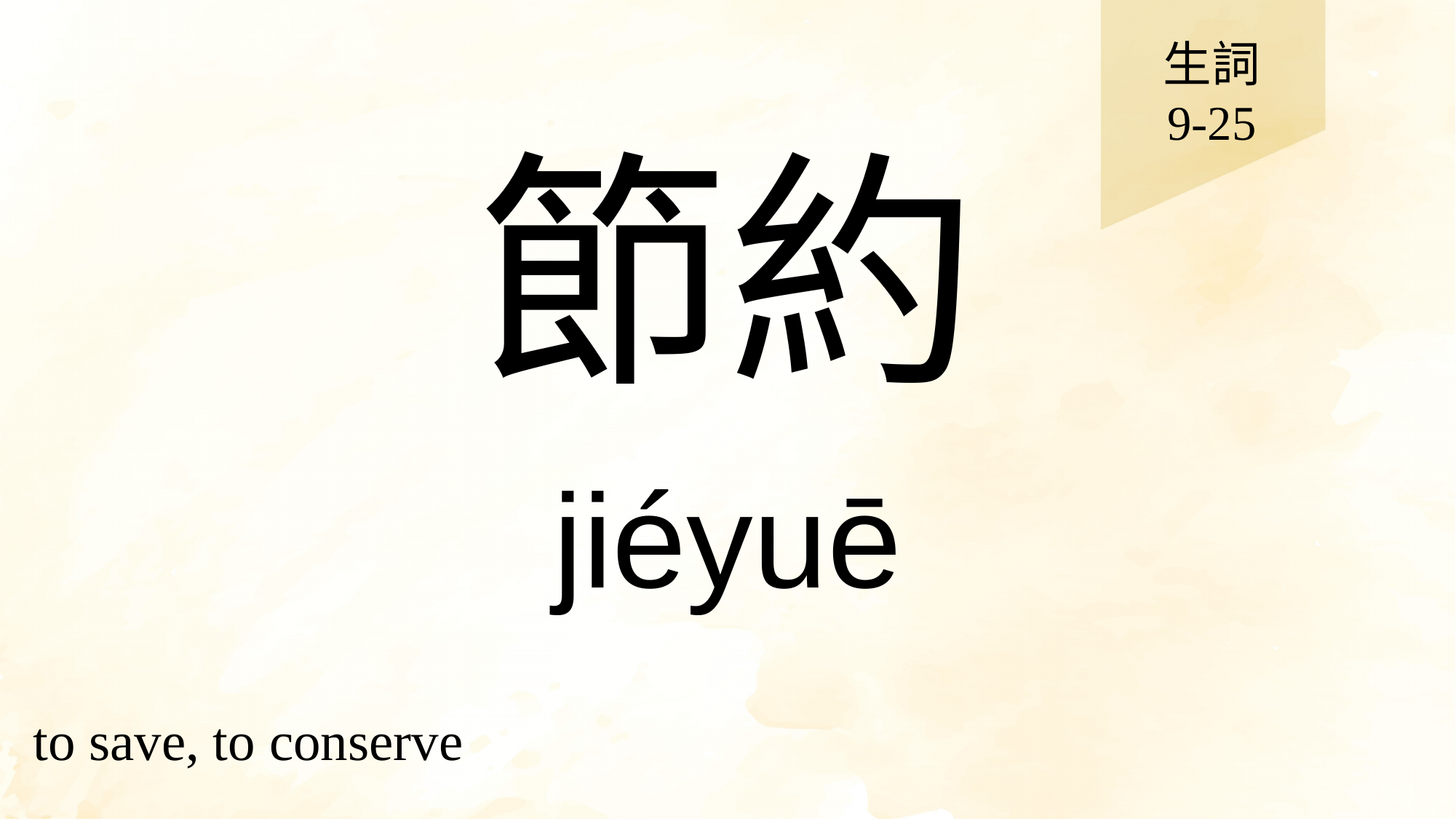

生詞
9-25
# 節約
jiéyuē
to save, to conserve